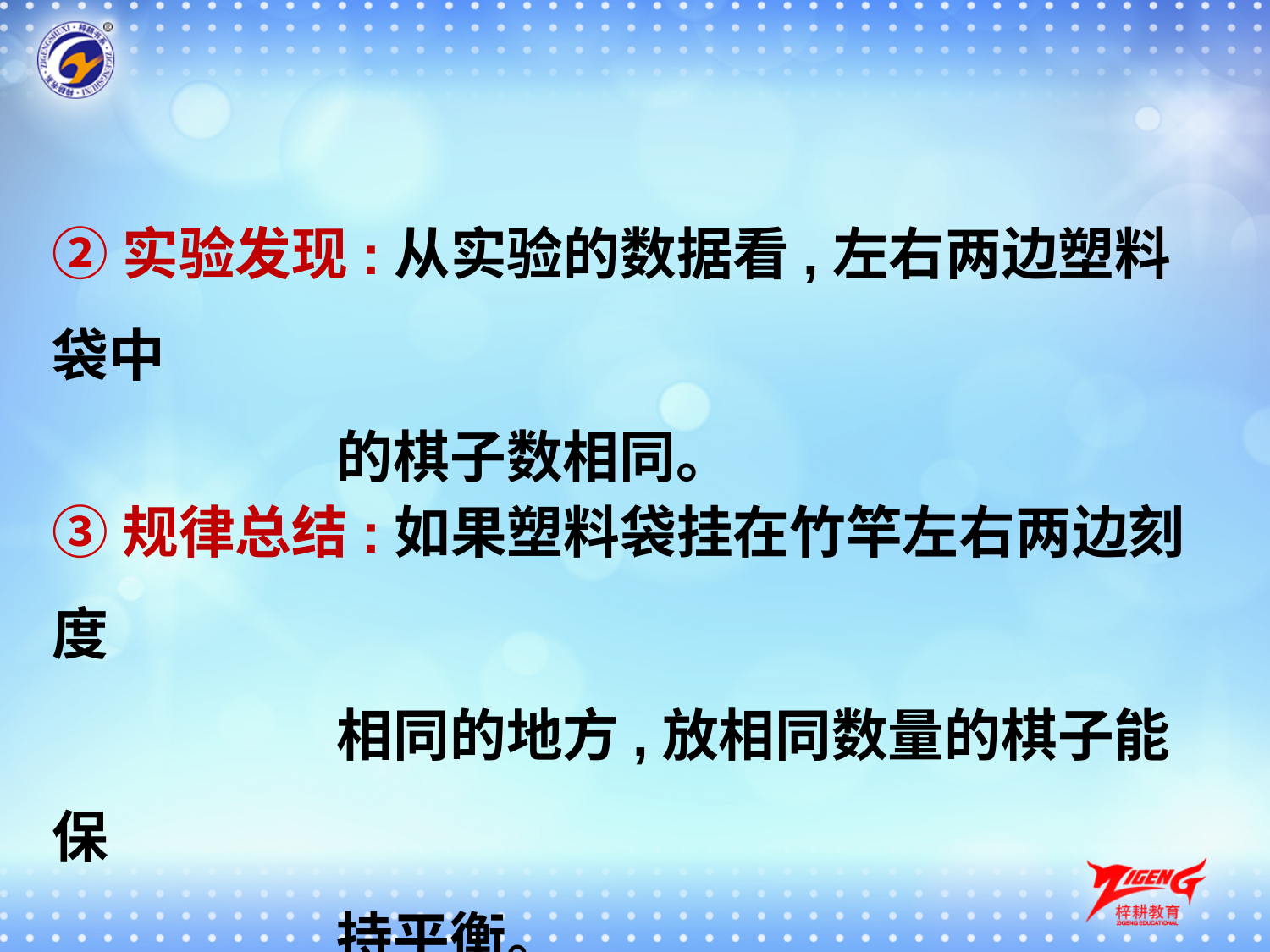

②实验发现:从实验的数据看,左右两边塑料袋中
                     的棋子数相同。
③规律总结:如果塑料袋挂在竹竿左右两边刻度
                     相同的地方,放相同数量的棋子能保
                     持平衡。